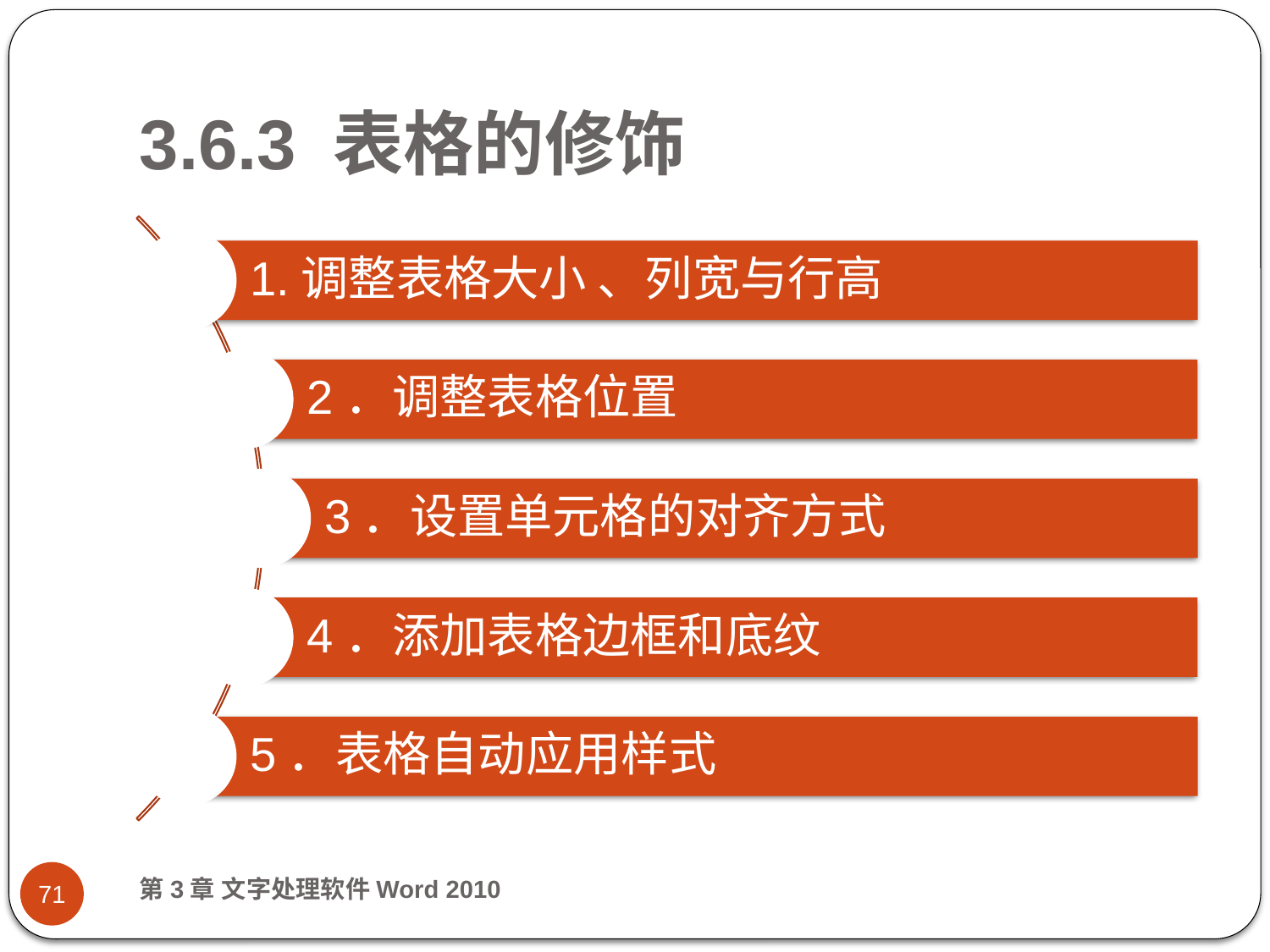

# 3.6.3 表格的修饰
1.调整表格大小 、列宽与行高
2．调整表格位置
3．设置单元格的对齐方式
4．添加表格边框和底纹
5．表格自动应用样式
第3章 文字处理软件Word 2010
71